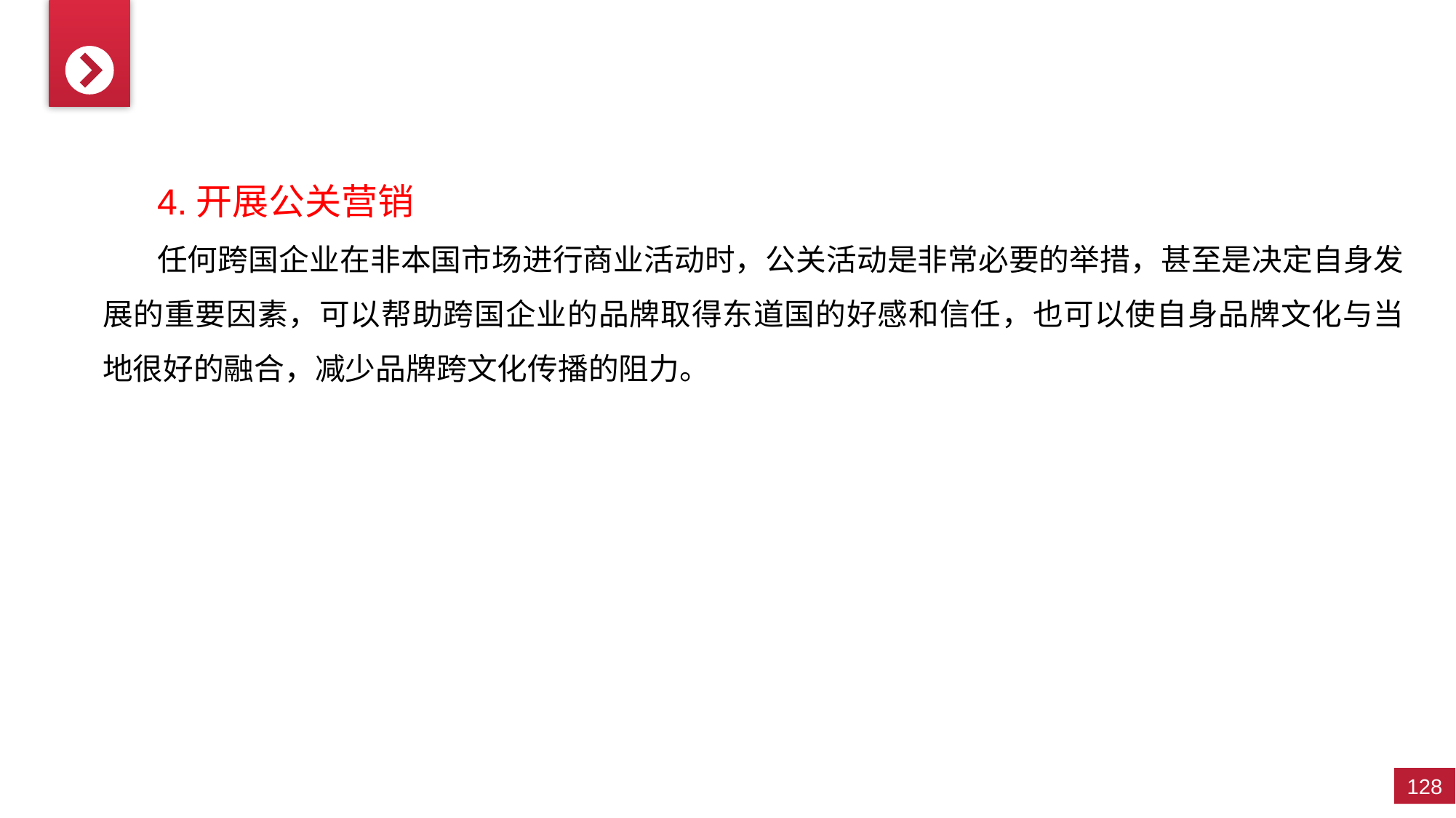

4.开展公关营销
任何跨国企业在非本国市场进行商业活动时，公关活动是非常必要的举措，甚至是决定自身发展的重要因素，可以帮助跨国企业的品牌取得东道国的好感和信任，也可以使自身品牌文化与当地很好的融合，减少品牌跨文化传播的阻力。